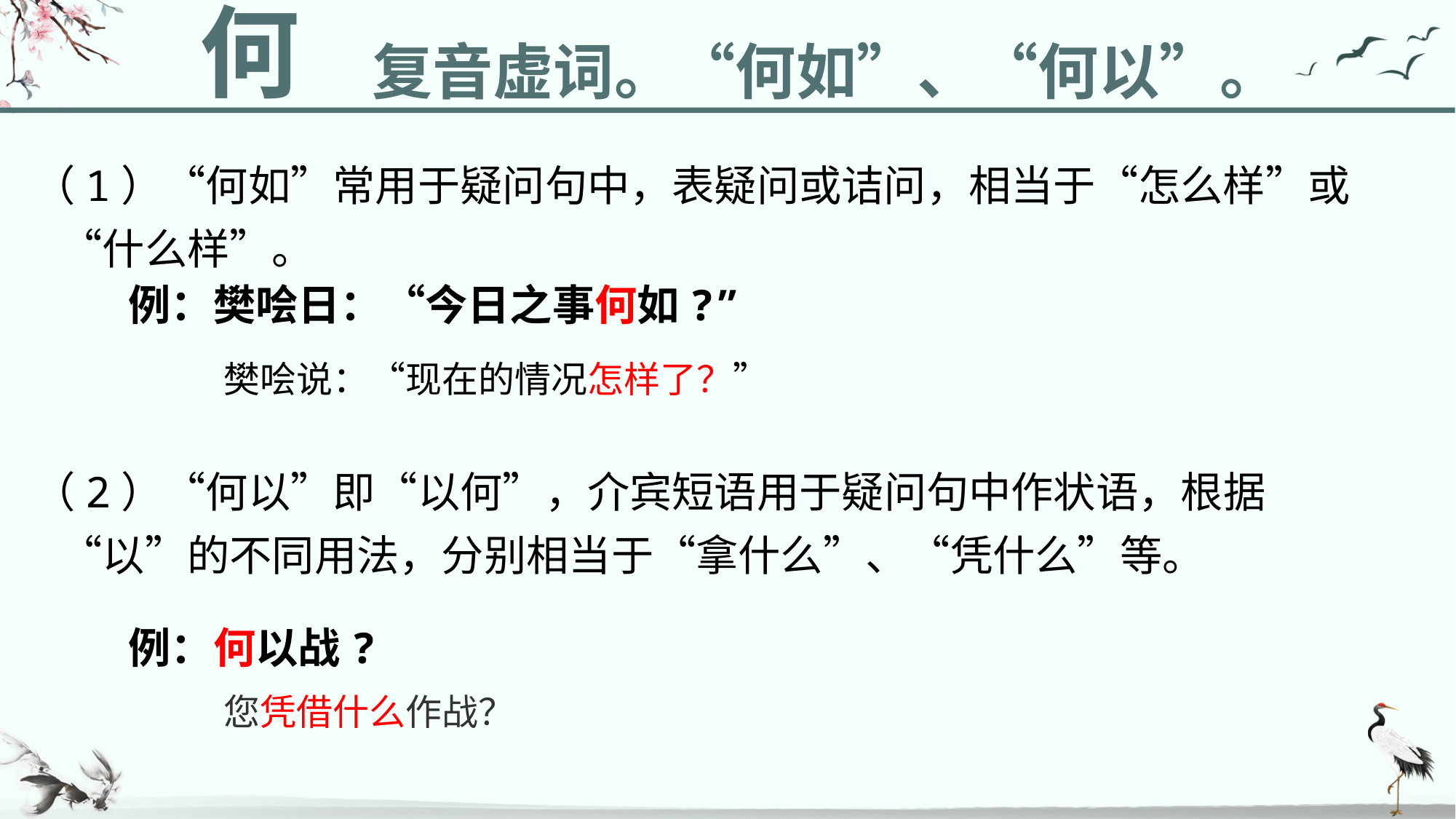

何

复音虚词。“何如”、“何以”。
（1）“何如”常用于疑问句中，表疑问或诘问，相当于“怎么样”或“什么样”。
例：樊哙日：“今日之事何如?”
樊哙说：“现在的情况怎样了？”
（2）“何以”即“以何”，介宾短语用于疑问句中作状语，根据“以”的不同用法，分别相当于“拿什么”、“凭什么”等。
例：何以战?
您凭借什么作战？